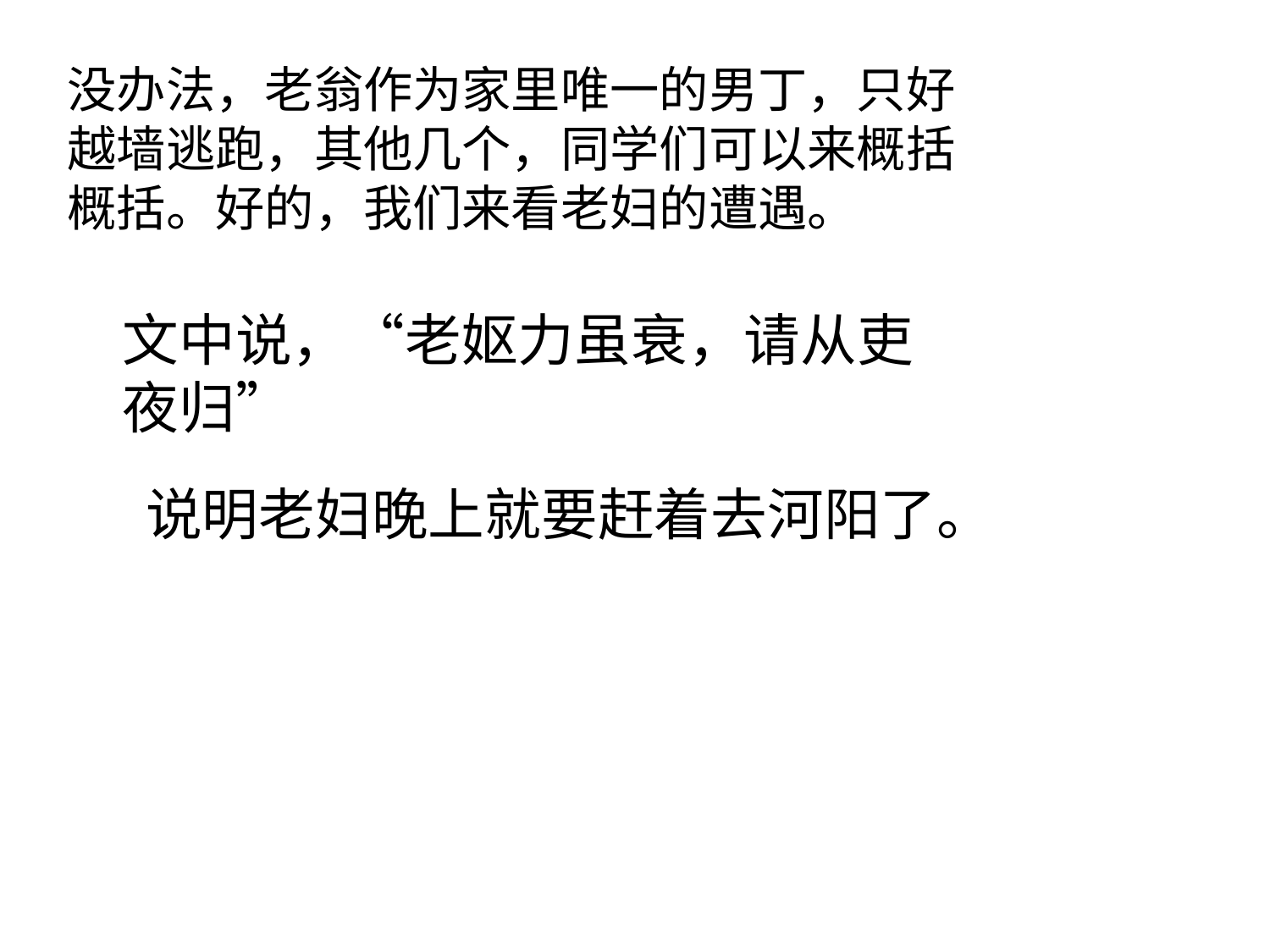

没办法，老翁作为家里唯一的男丁，只好越墙逃跑，其他几个，同学们可以来概括概括。好的，我们来看老妇的遭遇。
文中说，“老妪力虽衰，请从吏夜归”
说明老妇晚上就要赶着去河阳了。